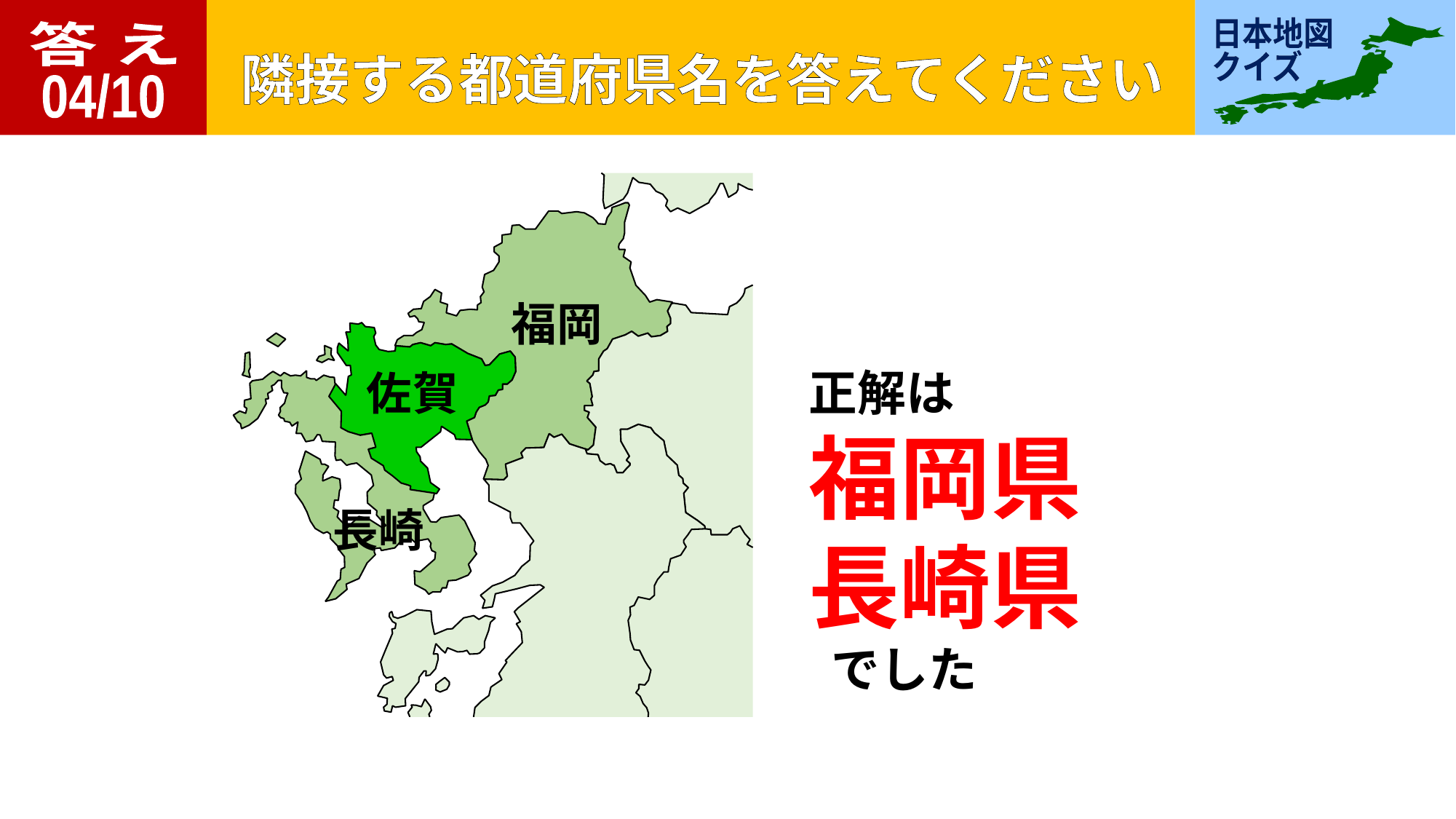

答 え
04/10

福岡
佐賀
長崎
正解は
福岡県
長崎県
 でした